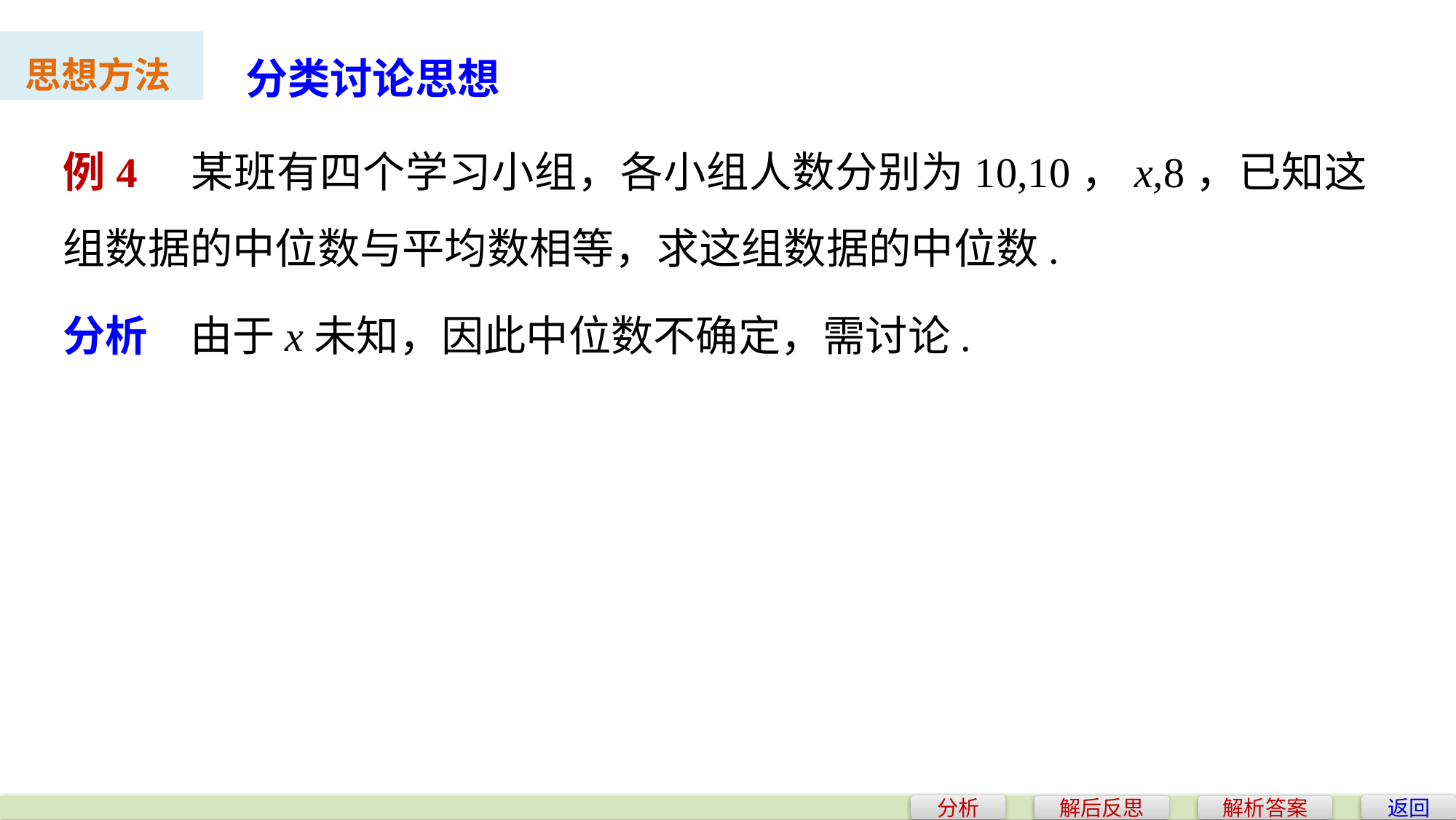

分类讨论思想

思想方法
例4　某班有四个学习小组，各小组人数分别为10,10，x,8，已知这组数据的中位数与平均数相等，求这组数据的中位数.
分析　由于x未知，因此中位数不确定，需讨论.
分析
返回
解后反思
解析答案